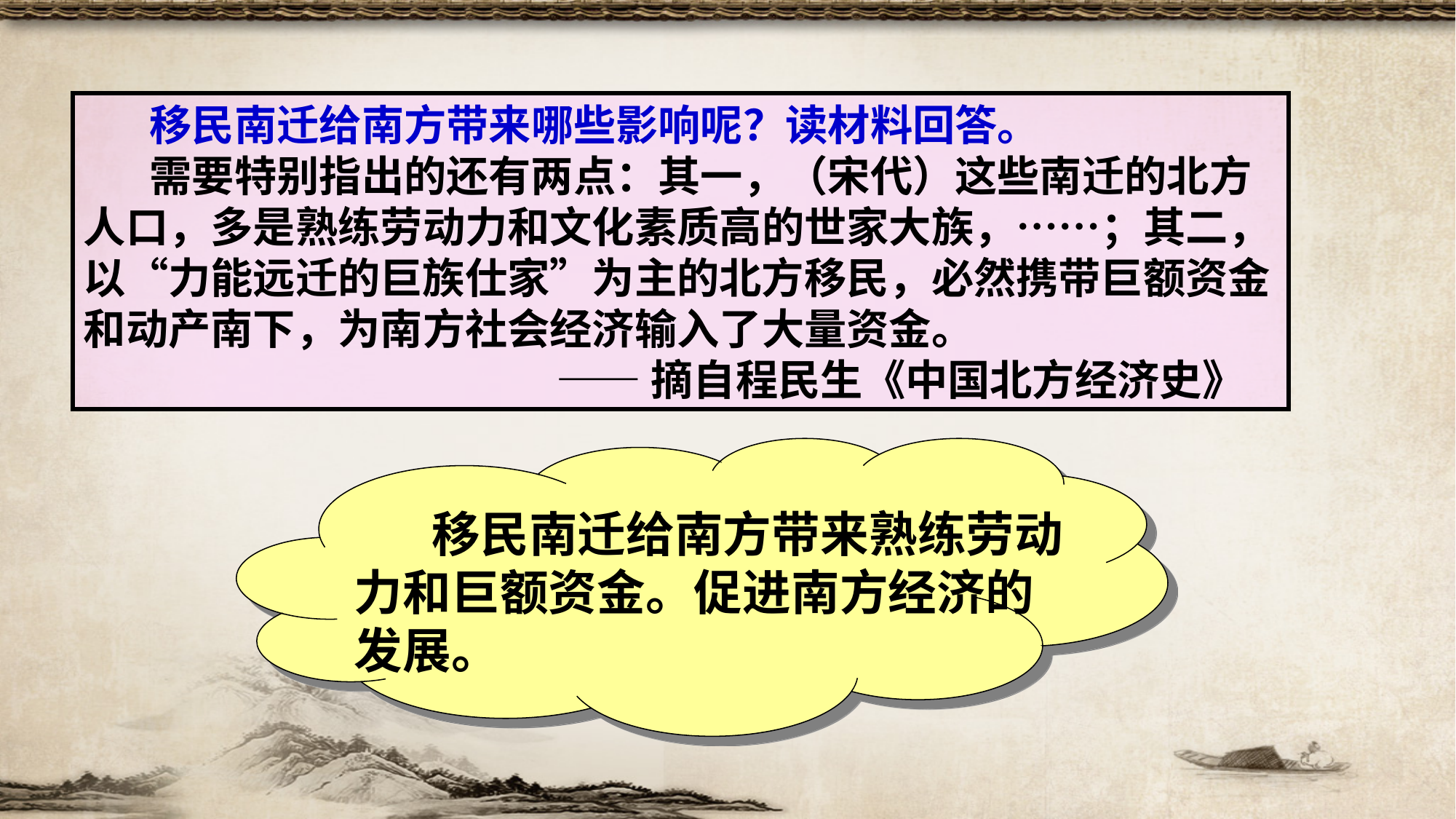

移民南迁给南方带来哪些影响呢？读材料回答。
       需要特别指出的还有两点：其一，（宋代）这些南迁的北方人口，多是熟练劳动力和文化素质高的世家大族，……；其二，以“力能远迁的巨族仕家”为主的北方移民，必然携带巨额资金和动产南下，为南方社会经济输入了大量资金。
                                                 ——摘自程民生《中国北方经济史》

       移民南迁给南方带来熟练劳动力和巨额资金。促进南方经济的发展。